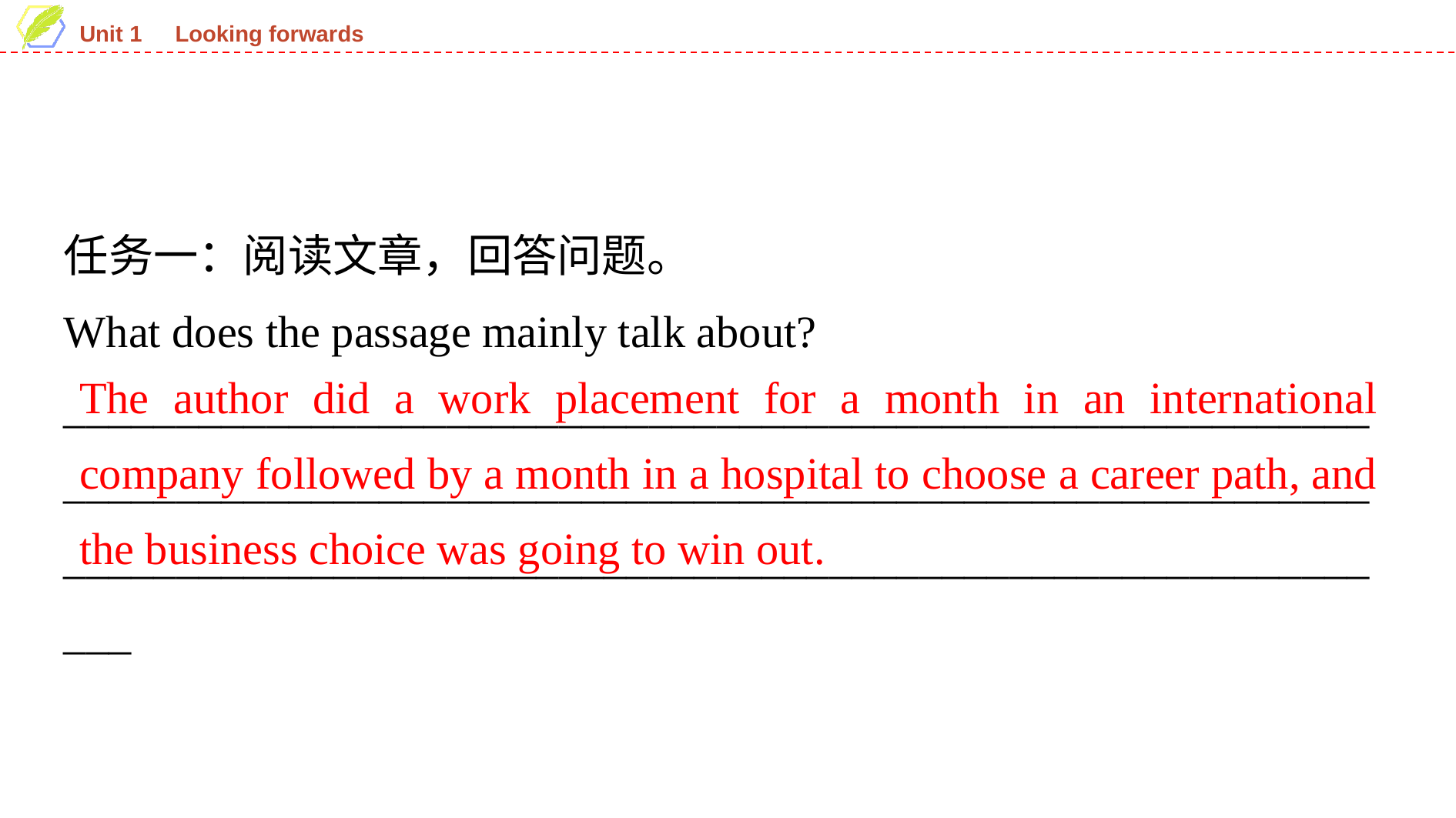

任务一：阅读文章，回答问题。
What does the passage mainly talk about?
_________________________________________________________________________________________________________________________________________________________________________________
The author did a work placement for a month in an international company followed by a month in a hospital to choose a career path, and the business choice was going to win out.